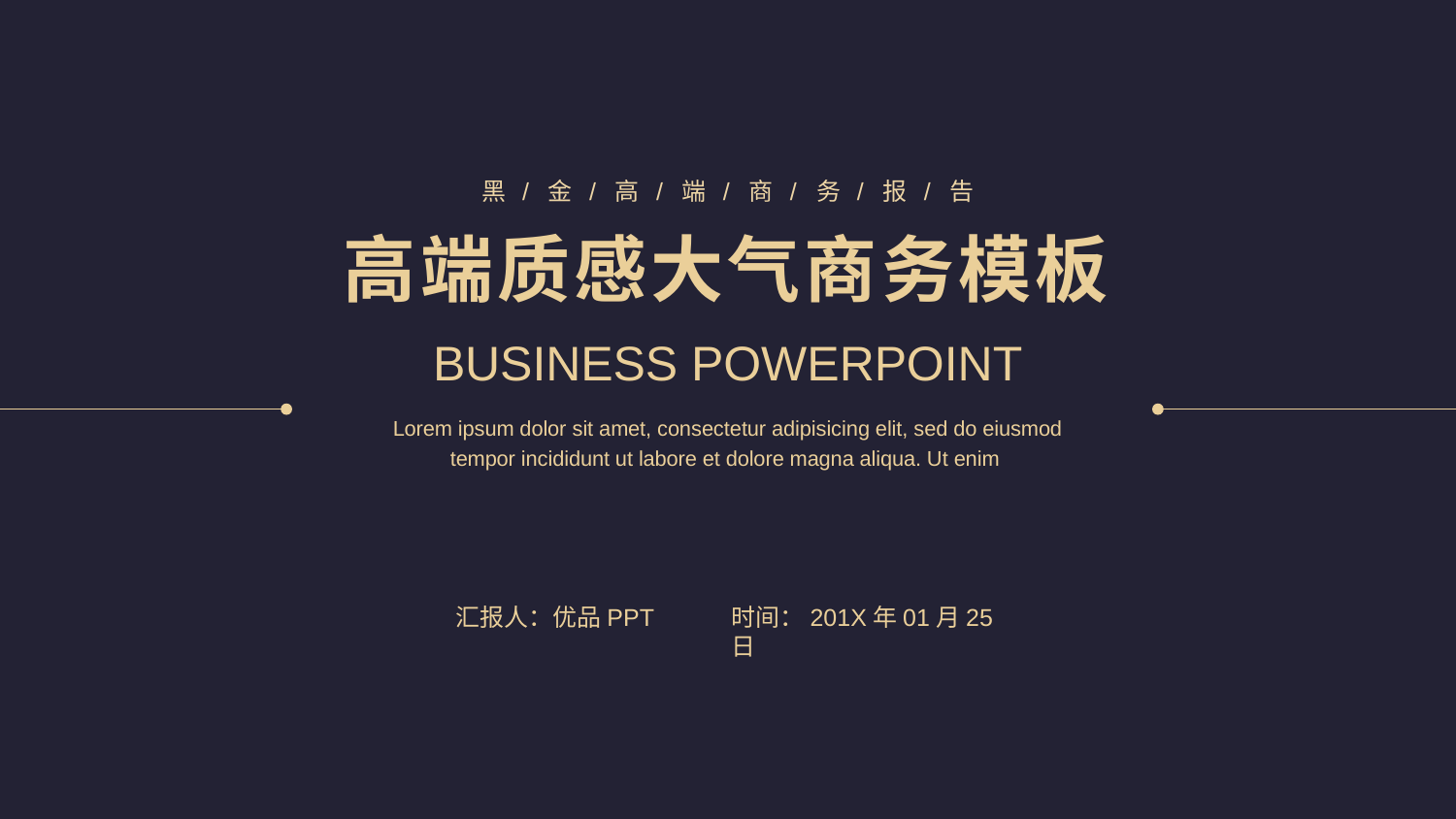

黑  /  金  /  高  /  端  /  商  /  务  /  报  /  告
高端质感大气商务模板
BUSINESS POWERPOINT
Lorem ipsum dolor sit amet, consectetur adipisicing elit, sed do eiusmod tempor incididunt ut labore et dolore magna aliqua. Ut enim

汇报人：优品PPT
时间：201X年01月25日